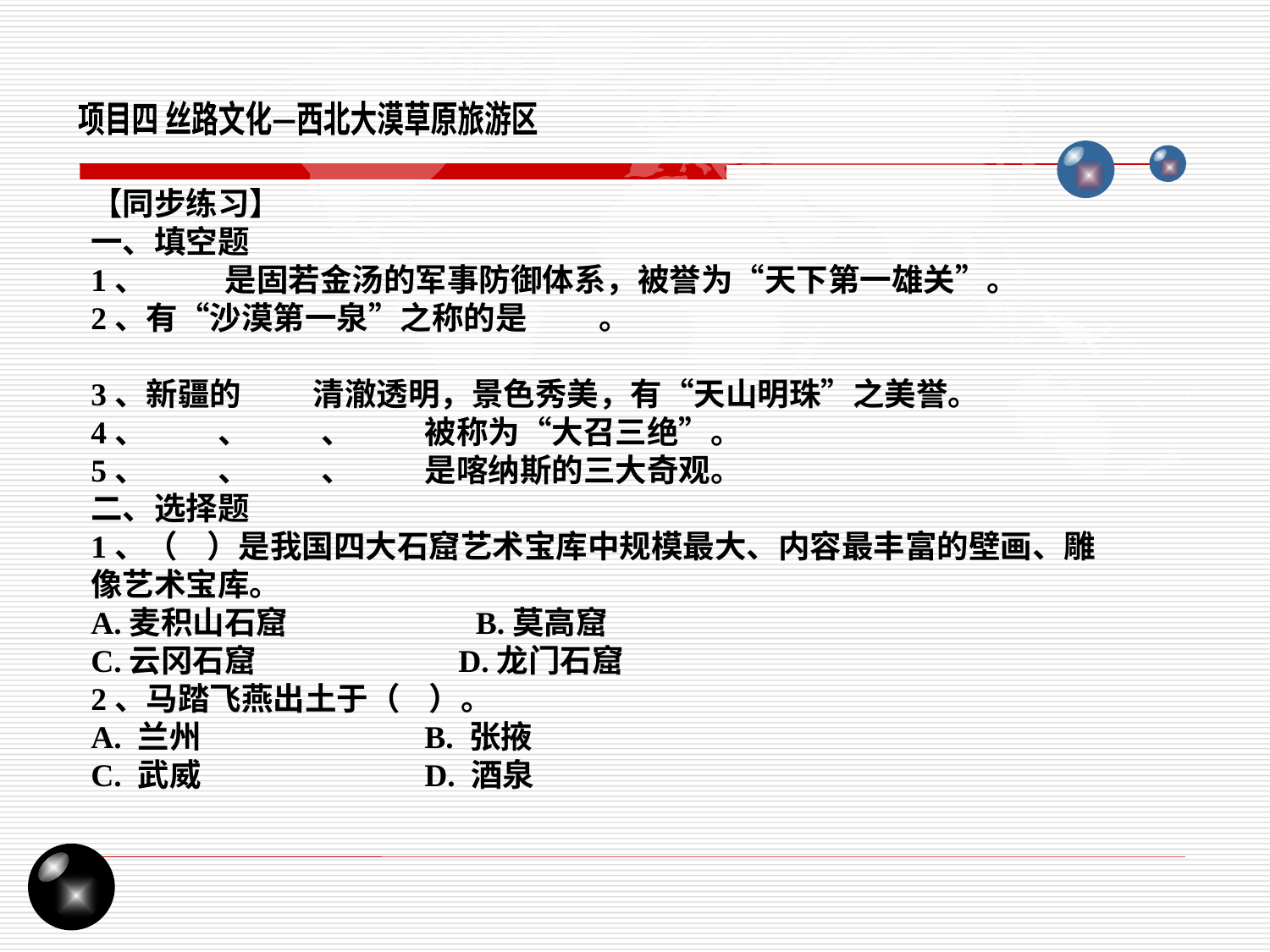

项目四 丝路文化—西北大漠草原旅游区
【同步练习】
一、填空题
1、           是固若金汤的军事防御体系，被誉为“天下第一雄关”。
2、有“沙漠第一泉”之称的是          。
3、新疆的          清澈透明，景色秀美，有“天山明珠”之美誉。
4、          、          、          被称为“大召三绝”。
5、          、          、          是喀纳斯的三大奇观。
二、选择题
1、（    ）是我国四大石窟艺术宝库中规模最大、内容最丰富的壁画、雕像艺术宝库。
A.麦积山石窟                         B.莫高窟
C.云冈石窟                           D.龙门石窟
2、马踏飞燕出土于（    ）。
A. 兰州                              B. 张掖
C. 武威                              D. 酒泉